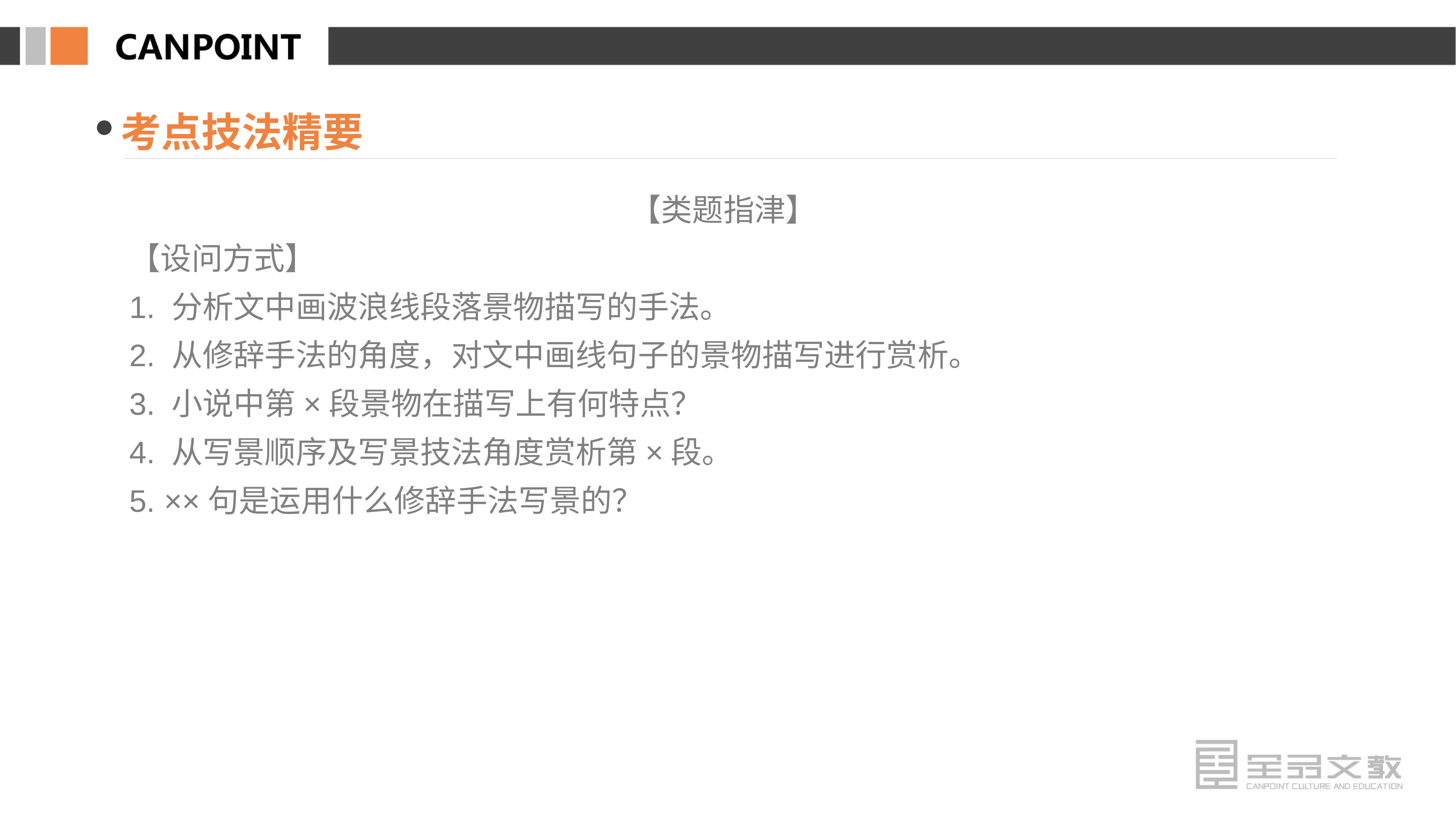

考点技法精要

【类题指津】
【设问方式】
1. 分析文中画波浪线段落景物描写的手法。
2. 从修辞手法的角度，对文中画线句子的景物描写进行赏析。
3. 小说中第×段景物在描写上有何特点？
4. 从写景顺序及写景技法角度赏析第×段。
5. ××句是运用什么修辞手法写景的？